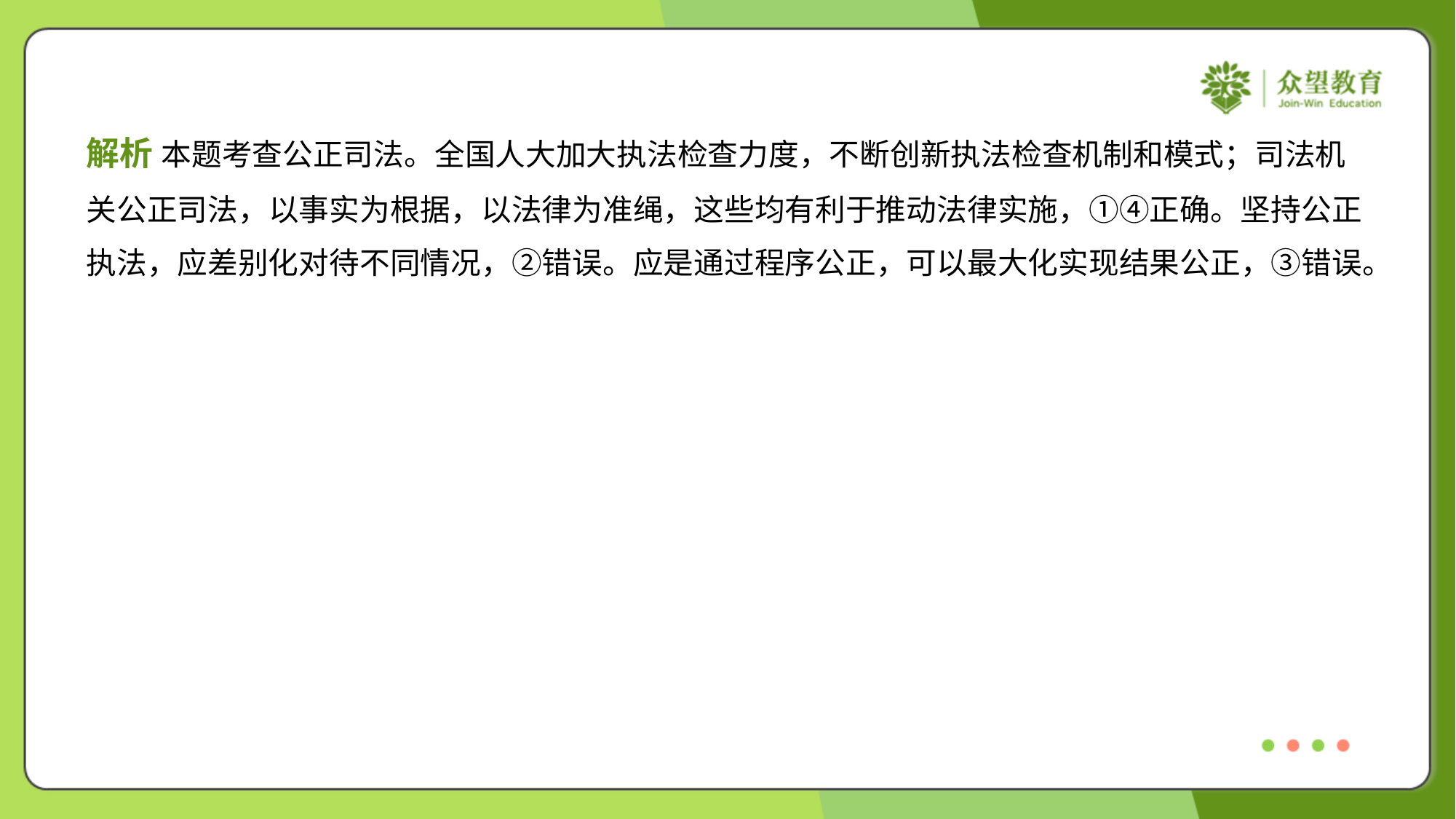

解析 本题考查公正司法。全国人大加大执法检查力度，不断创新执法检查机制和模式；司法机
关公正司法，以事实为根据，以法律为准绳，这些均有利于推动法律实施，①④正确。坚持公正
执法，应差别化对待不同情况，②错误。应是通过程序公正，可以最大化实现结果公正，③错误。